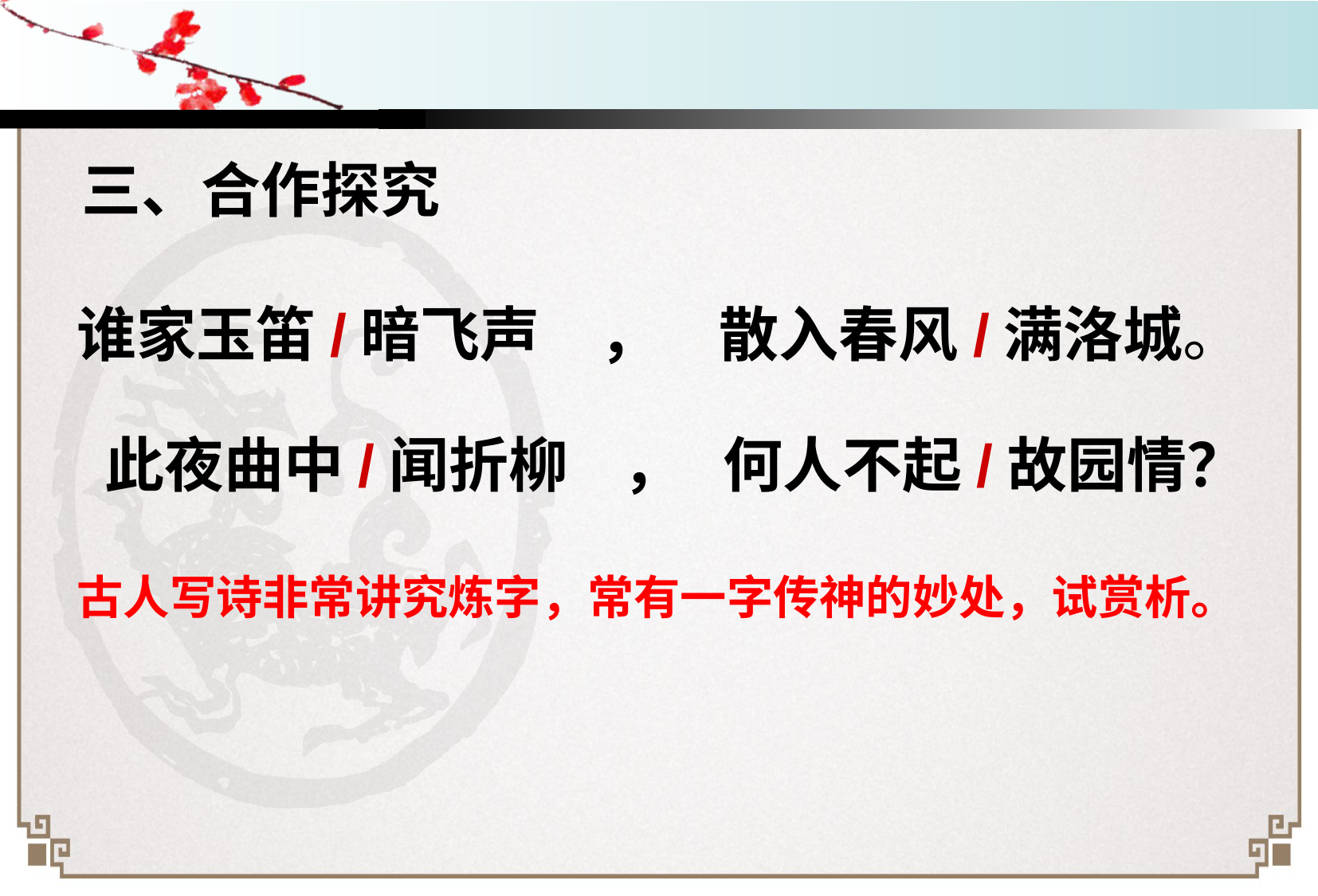

#
三、合作探究
谁家玉笛/暗飞声　，　散入春风/满洛城。
此夜曲中/闻折柳    ，   何人不起/故园情？
   古人写诗非常讲究炼字，常有一字传神的妙处，试赏析。